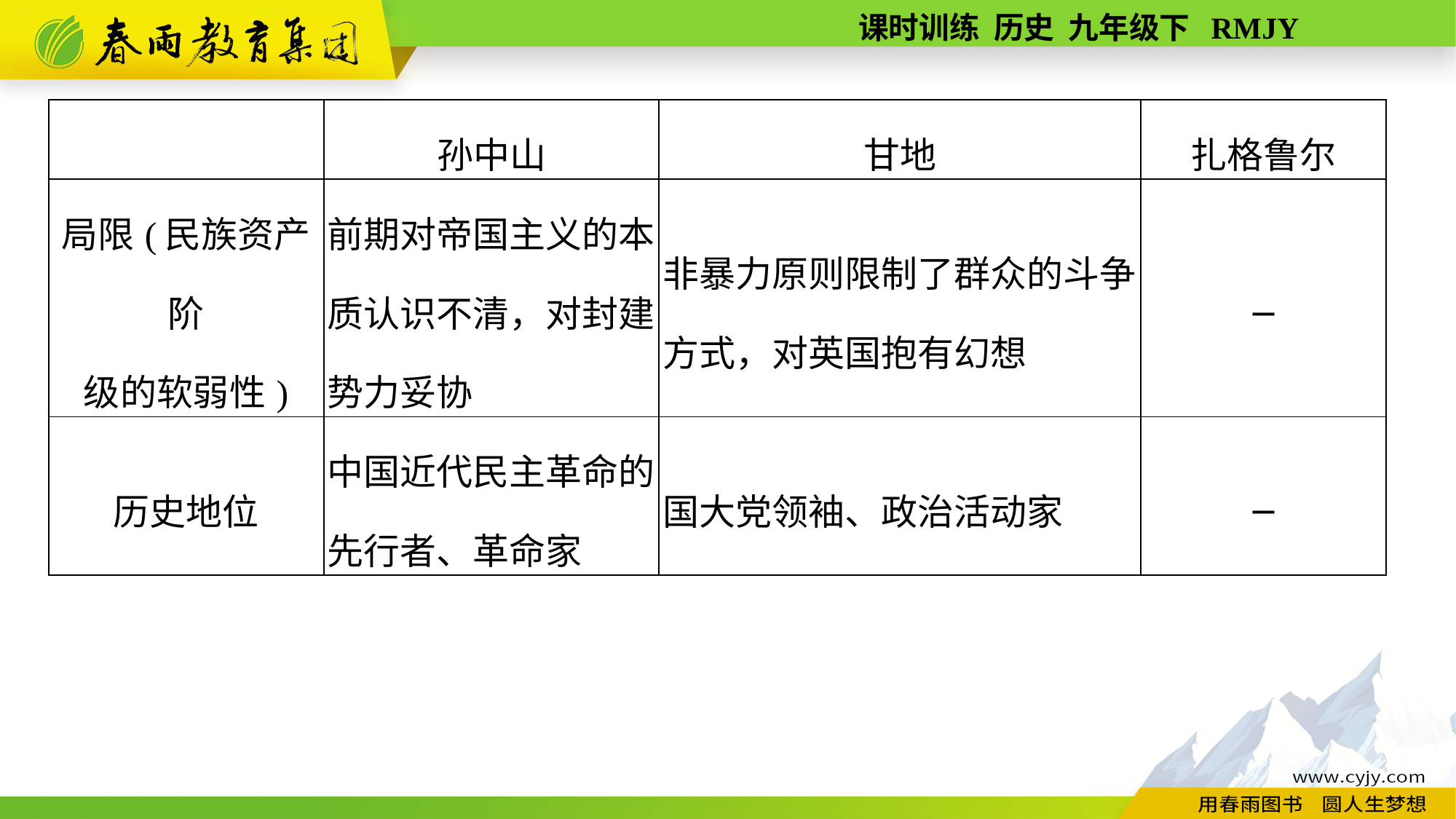

|  | 孙中山 | 甘地 | 扎格鲁尔 |
| --- | --- | --- | --- |
| 局限(民族资产阶 级的软弱性) | 前期对帝国主义的本质认识不清，对封建势力妥协 | 非暴力原则限制了群众的斗争方式，对英国抱有幻想 | — |
| 历史地位 | 中国近代民主革命的先行者、革命家 | 国大党领袖、政治活动家 | — |